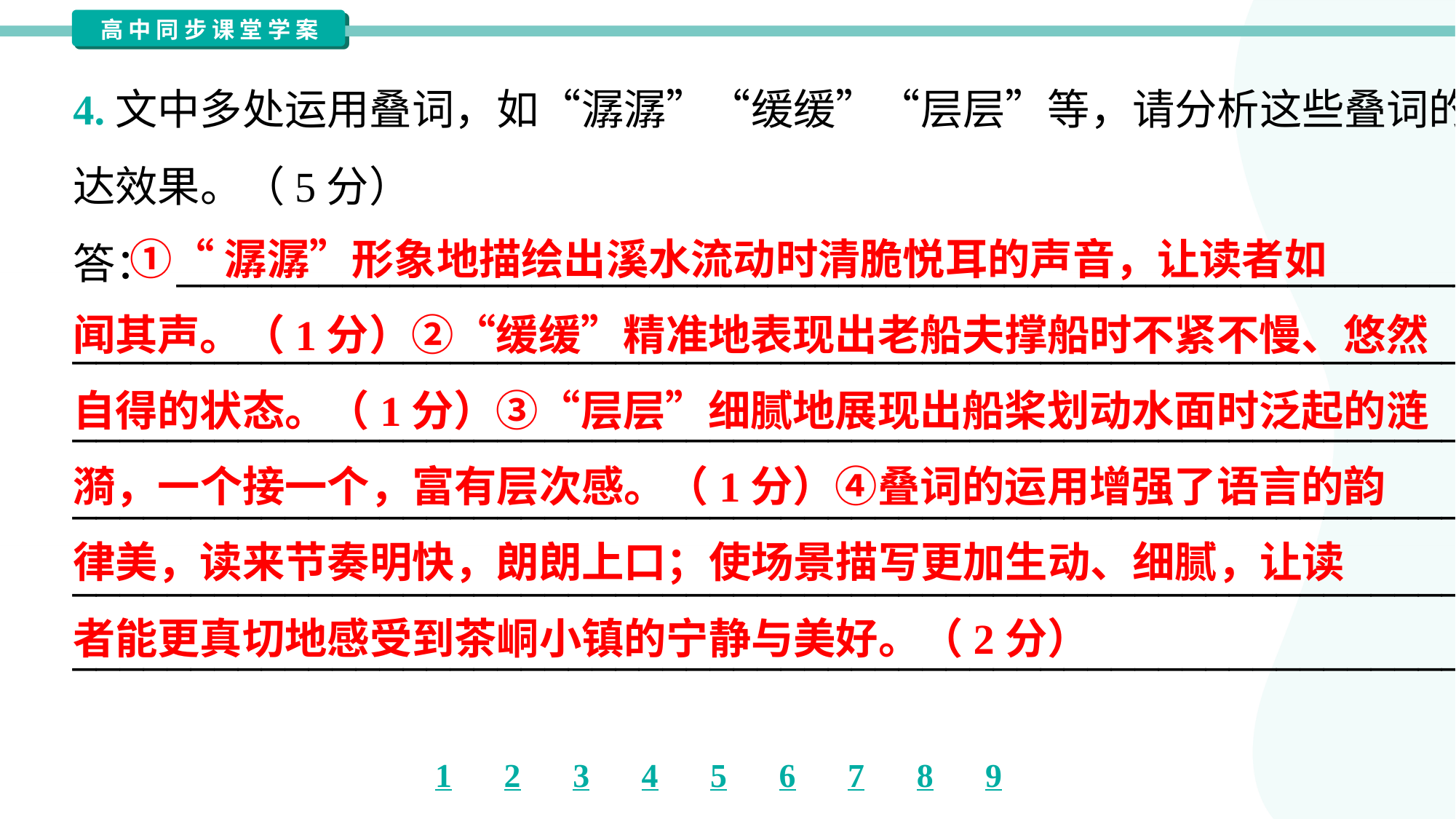

4.文中多处运用叠词，如“潺潺”“缓缓”“层层”等，请分析这些叠词的表
达效果。（5分）
答： ________________________________________________________
_____________________________________________________________
_____________________________________________________________
_____________________________________________________________
_____________________________________________________________
_____________________________________________________________
      ①“潺潺”形象地描绘出溪水流动时清脆悦耳的声音，让读者如
闻其声。（1分）②“缓缓”精准地表现出老船夫撑船时不紧不慢、悠然
自得的状态。（1分）③“层层”细腻地展现出船桨划动水面时泛起的涟
漪，一个接一个，富有层次感。（1分）④叠词的运用增强了语言的韵
律美，读来节奏明快，朗朗上口；使场景描写更加生动、细腻，让读
者能更真切地感受到茶峒小镇的宁静与美好。（2分）